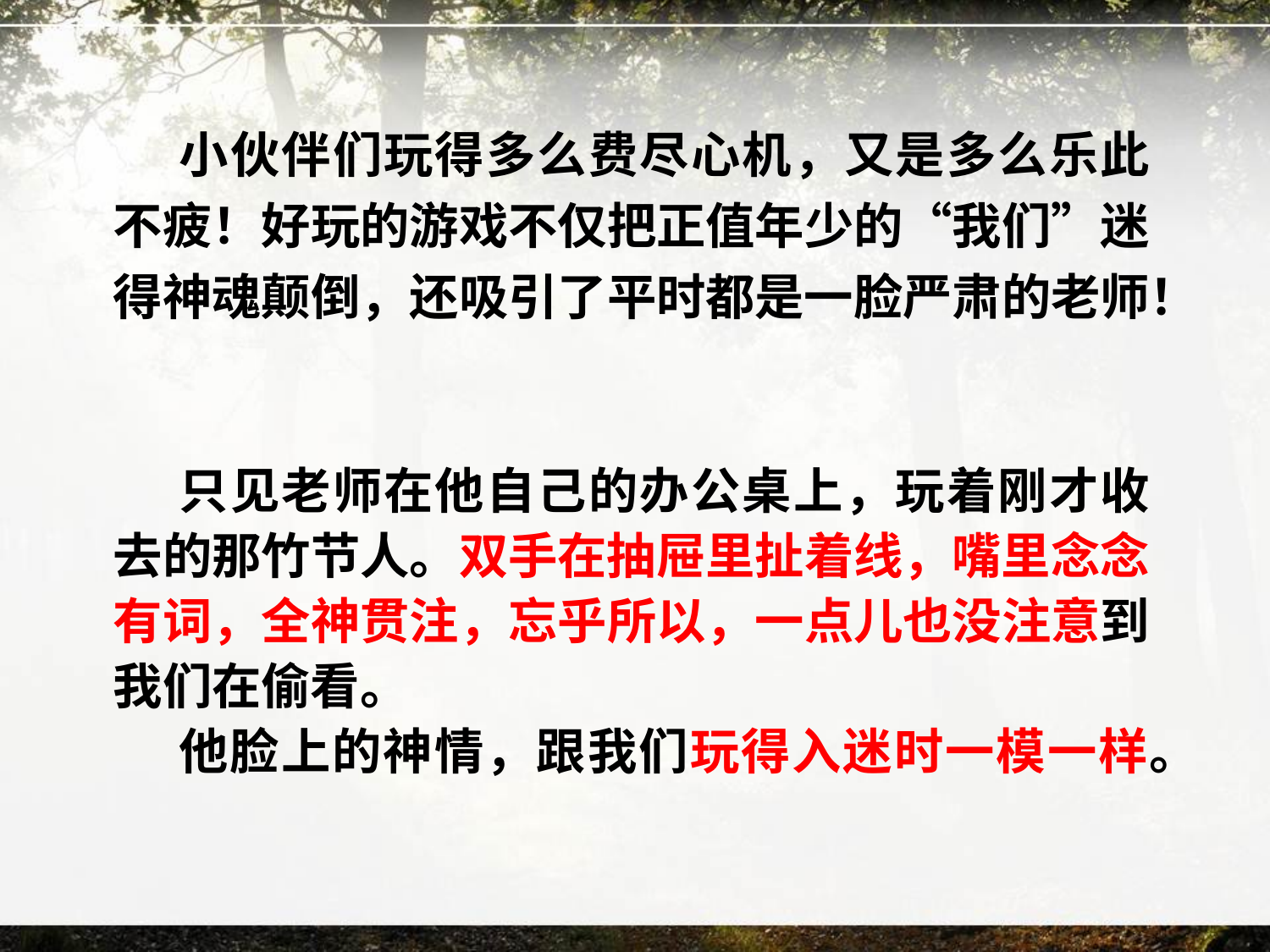

小伙伴们玩得多么费尽心机，又是多么乐此不疲！好玩的游戏不仅把正值年少的“我们”迷得神魂颠倒，还吸引了平时都是一脸严肃的老师！
    只见老师在他自己的办公桌上，玩着刚才收去的那竹节人。双手在抽屉里扯着线，嘴里念念有词，全神贯注，忘乎所以，一点儿也没注意到我们在偷看。
    他脸上的神情，跟我们玩得入迷时一模一样。